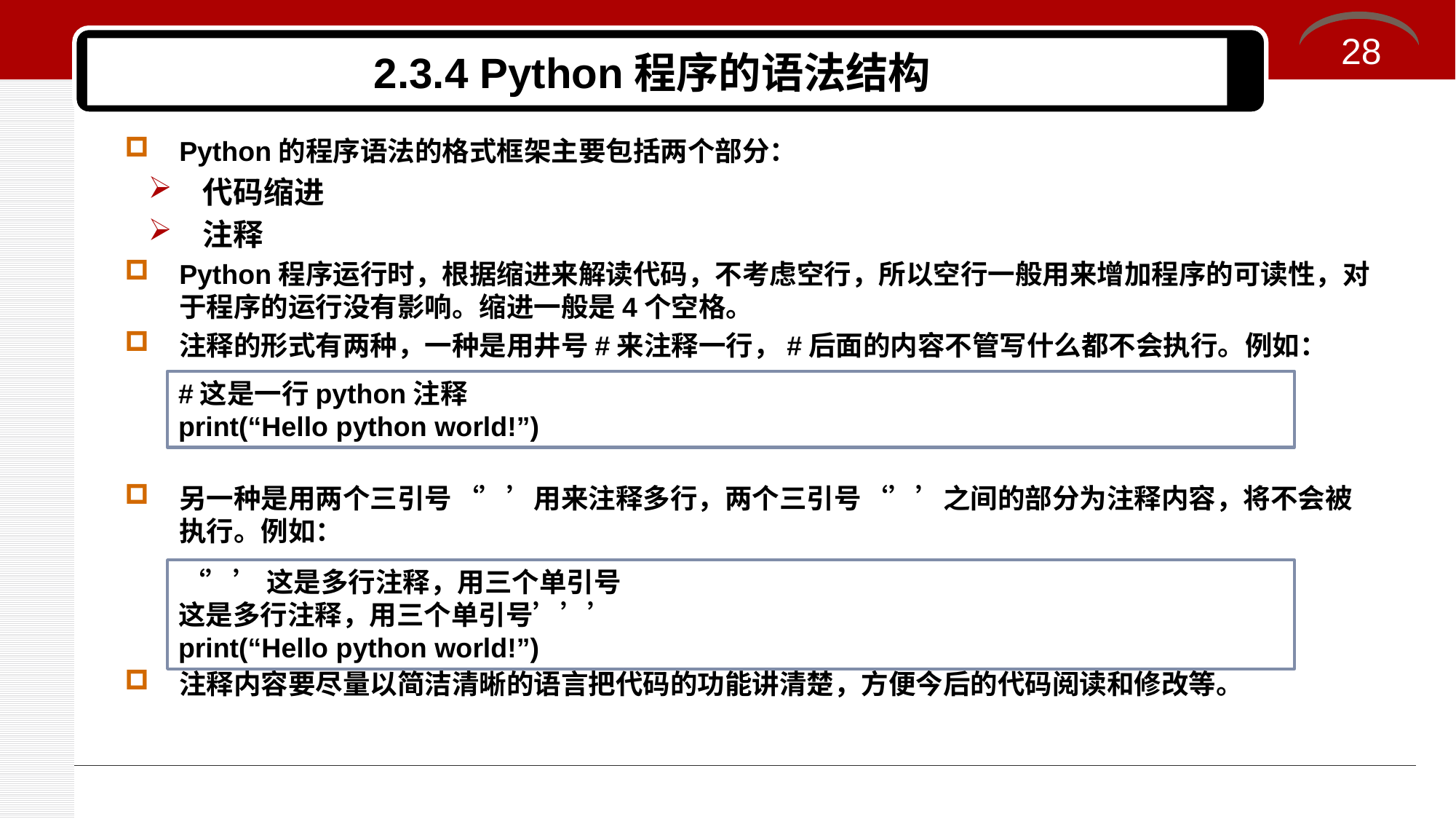

28
# 2.3.4 Python程序的语法结构
Python的程序语法的格式框架主要包括两个部分：
代码缩进
注释
Python程序运行时，根据缩进来解读代码，不考虑空行，所以空行一般用来增加程序的可读性，对于程序的运行没有影响。缩进一般是4个空格。
注释的形式有两种，一种是用井号#来注释一行，#后面的内容不管写什么都不会执行。例如：

另一种是用两个三引号‘’’用来注释多行，两个三引号‘’’之间的部分为注释内容，将不会被执行。例如：

注释内容要尽量以简洁清晰的语言把代码的功能讲清楚，方便今后的代码阅读和修改等。

#这是一行python注释
print(“Hello python world!”)
‘’’这是多行注释，用三个单引号
这是多行注释，用三个单引号’’’
print(“Hello python world!”)